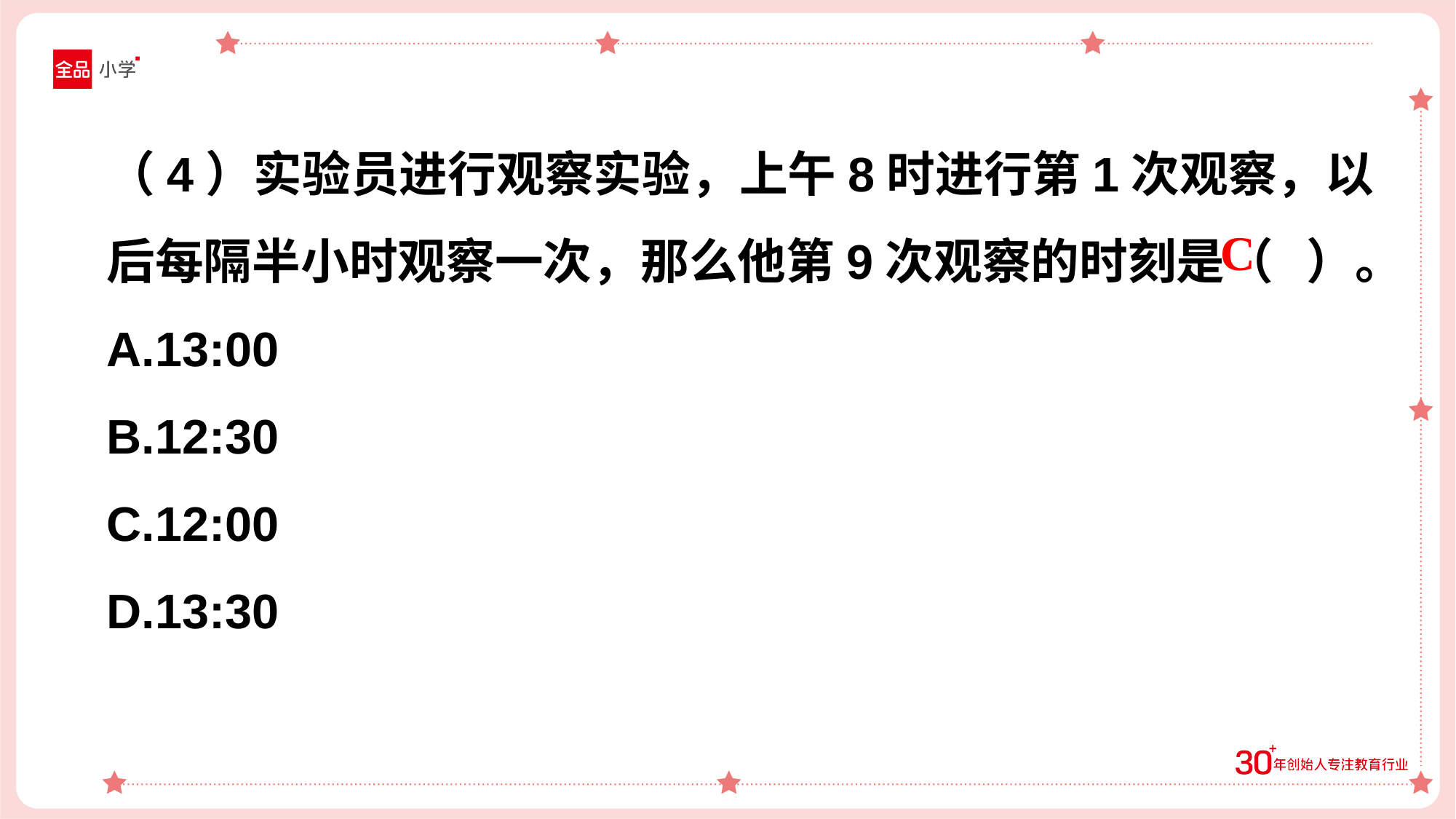

（4）实验员进行观察实验，上午8时进行第1次观察，以后每隔半小时观察一次，那么他第9次观察的时刻是（   ）。
A.13:00
B.12:30
C.12:00
D.13:30

C